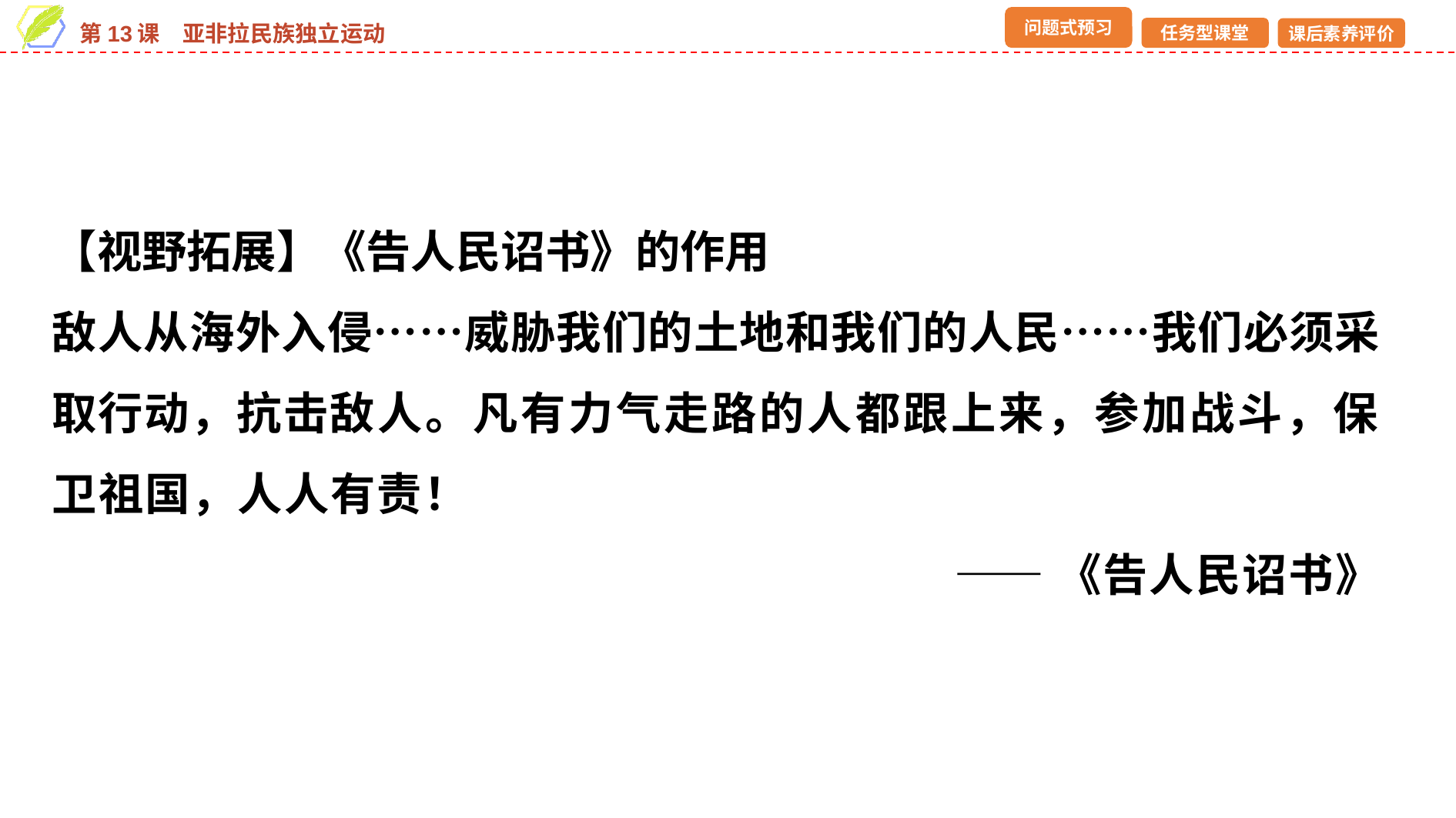

【视野拓展】《告人民诏书》的作用
敌人从海外入侵……威胁我们的土地和我们的人民……我们必须采取行动，抗击敌人。凡有力气走路的人都跟上来，参加战斗，保卫祖国，人人有责！
——《告人民诏书》